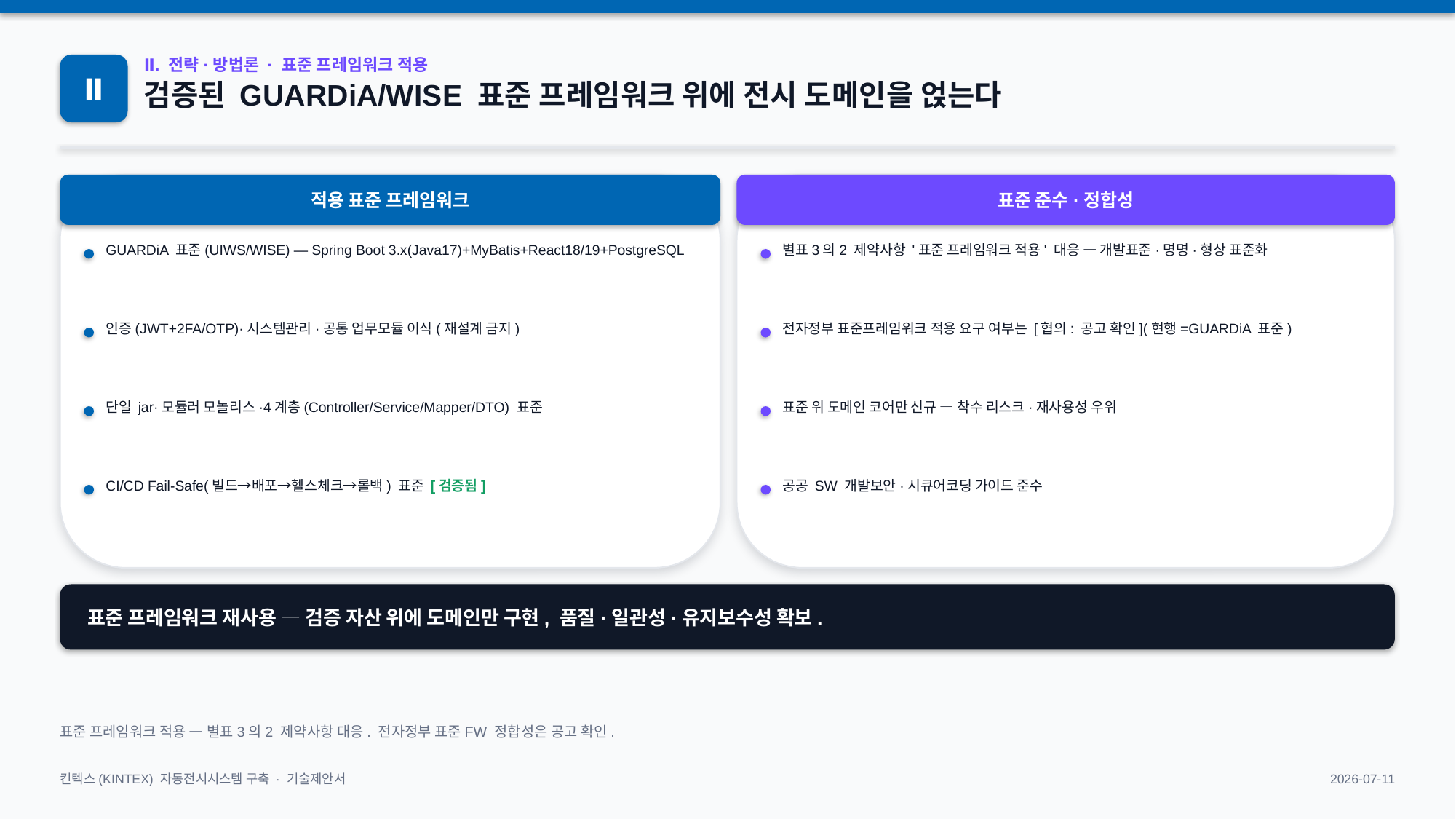

Ⅱ
Ⅱ. 전략·방법론 · 표준 프레임워크 적용
검증된 GUARDiA/WISE 표준 프레임워크 위에 전시 도메인을 얹는다

적용 표준 프레임워크

표준 준수·정합성
GUARDiA 표준(UIWS/WISE) — Spring Boot 3.x(Java17)+MyBatis+React18/19+PostgreSQL
별표3의2 제약사항 '표준 프레임워크 적용' 대응 — 개발표준·명명·형상 표준화

인증(JWT+2FA/OTP)·시스템관리·공통 업무모듈 이식(재설계 금지)
전자정부 표준프레임워크 적용 요구 여부는 [협의: 공고 확인](현행=GUARDiA 표준)

단일 jar·모듈러 모놀리스·4계층(Controller/Service/Mapper/DTO) 표준
표준 위 도메인 코어만 신규 — 착수 리스크·재사용성 우위

CI/CD Fail-Safe(빌드→배포→헬스체크→롤백) 표준 [검증됨]
공공 SW 개발보안·시큐어코딩 가이드 준수

표준 프레임워크 재사용 — 검증 자산 위에 도메인만 구현, 품질·일관성·유지보수성 확보.
표준 프레임워크 적용 — 별표3의2 제약사항 대응. 전자정부 표준FW 정합성은 공고 확인.
킨텍스(KINTEX) 자동전시시스템 구축 · 기술제안서
2026-07-11